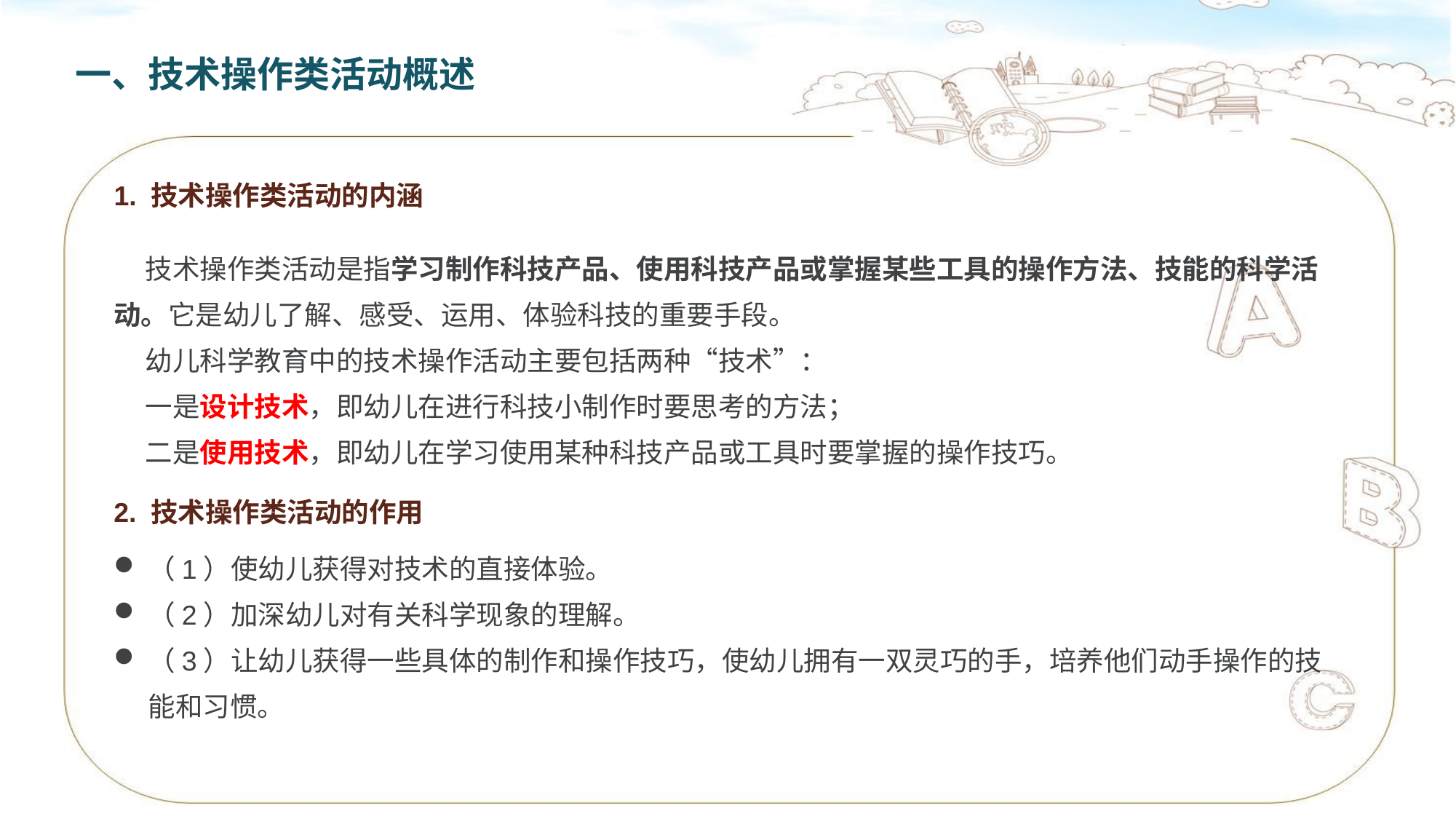

一、技术操作类活动概述
1. 技术操作类活动的内涵
    技术操作类活动是指学习制作科技产品、使用科技产品或掌握某些工具的操作方法、技能的科学活动。它是幼儿了解、感受、运用、体验科技的重要手段。
    幼儿科学教育中的技术操作活动主要包括两种“技术”：
    一是设计技术，即幼儿在进行科技小制作时要思考的方法；
    二是使用技术，即幼儿在学习使用某种科技产品或工具时要掌握的操作技巧。
2. 技术操作类活动的作用
（1）使幼儿获得对技术的直接体验。
（2）加深幼儿对有关科学现象的理解。
（3）让幼儿获得一些具体的制作和操作技巧，使幼儿拥有一双灵巧的手，培养他们动手操作的技能和习惯。